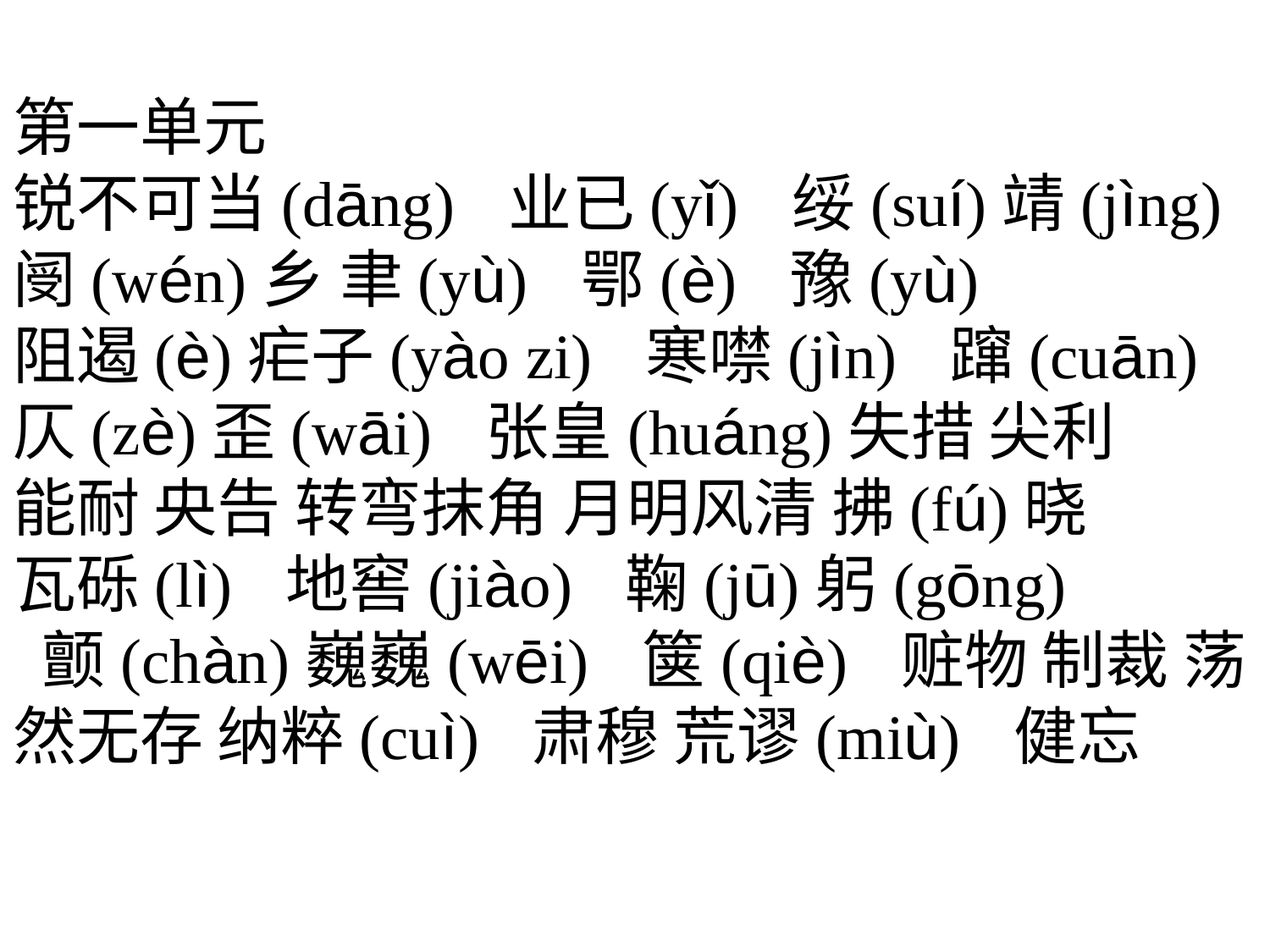

第一单元
锐不可当(dāng) 业已(yǐ) 绥(suí)靖(jìng) 阌(wén)乡 聿(yù) 鄂(è) 豫(yù)
阻遏(è)疟子(yào zi) 寒噤(jìn) 蹿(cuān)
仄(zè)歪(wāi) 张皇(huáng)失措 尖利
能耐 央告 转弯抹角 月明风清 拂(fú)晓
瓦砾(lì) 地窖(jiào) 鞠(jū)躬(gōng)
 颤(chàn)巍巍(wēi) 箧(qiè) 赃物 制裁 荡然无存 纳粹(cuì) 肃穆 荒谬(miù) 健忘